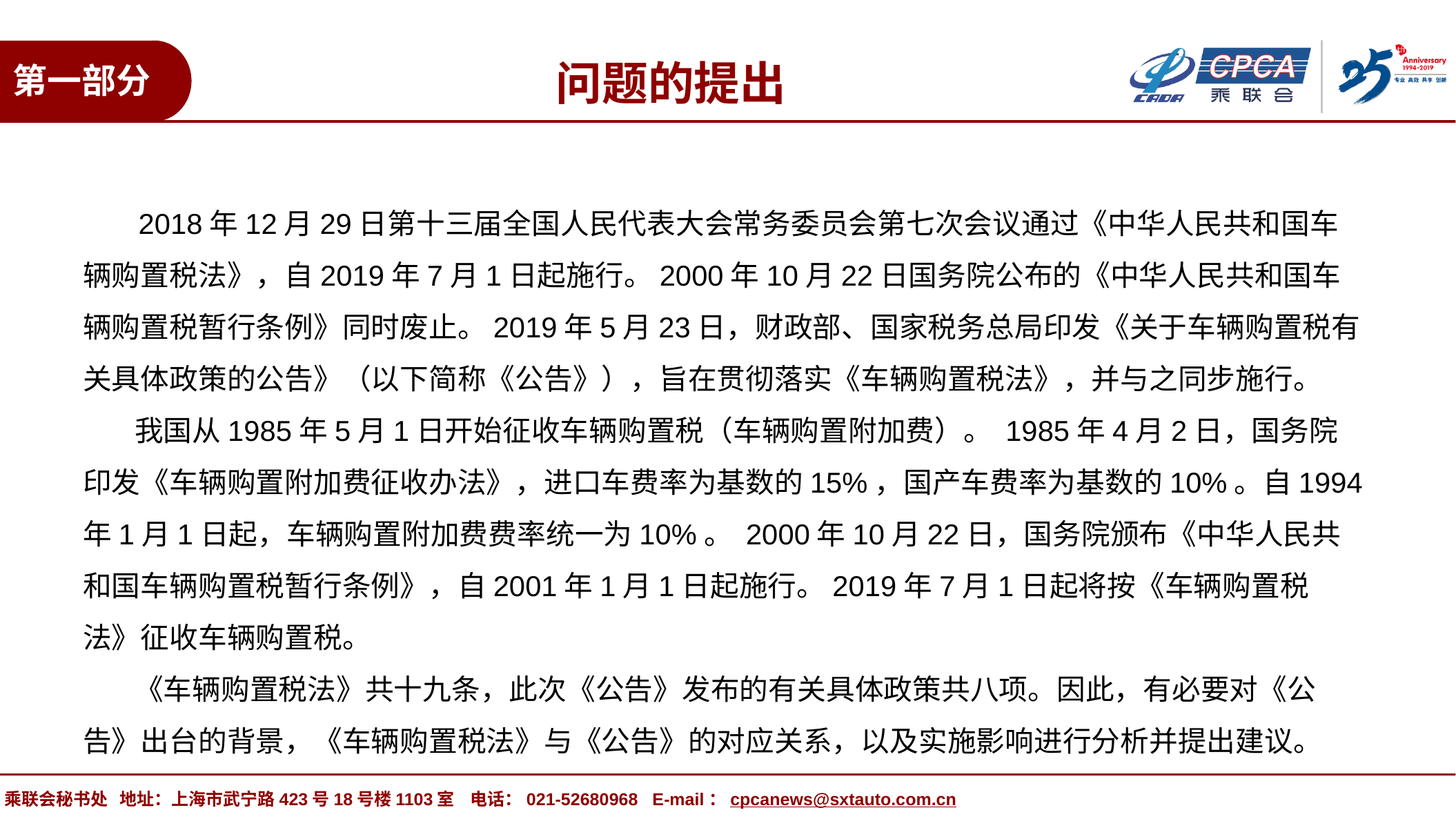

问题的提出
第一部分
       2018年12月29日第十三届全国人民代表大会常务委员会第七次会议通过《中华人民共和国车辆购置税法》，自2019年7月1日起施行。2000年10月22日国务院公布的《中华人民共和国车辆购置税暂行条例》同时废止。2019年5月23日，财政部、国家税务总局印发《关于车辆购置税有关具体政策的公告》（以下简称《公告》），旨在贯彻落实《车辆购置税法》，并与之同步施行。
       我国从1985年5月1日开始征收车辆购置税（车辆购置附加费）。 1985年4月2日，国务院印发《车辆购置附加费征收办法》，进口车费率为基数的15%，国产车费率为基数的10%。自1994年1月1日起，车辆购置附加费费率统一为10%。 2000年10月22日，国务院颁布《中华人民共和国车辆购置税暂行条例》，自2001年1月1日起施行。2019年7月1日起将按《车辆购置税法》征收车辆购置税。
       《车辆购置税法》共十九条，此次《公告》发布的有关具体政策共八项。因此，有必要对《公告》出台的背景，《车辆购置税法》与《公告》的对应关系，以及实施影响进行分析并提出建议。